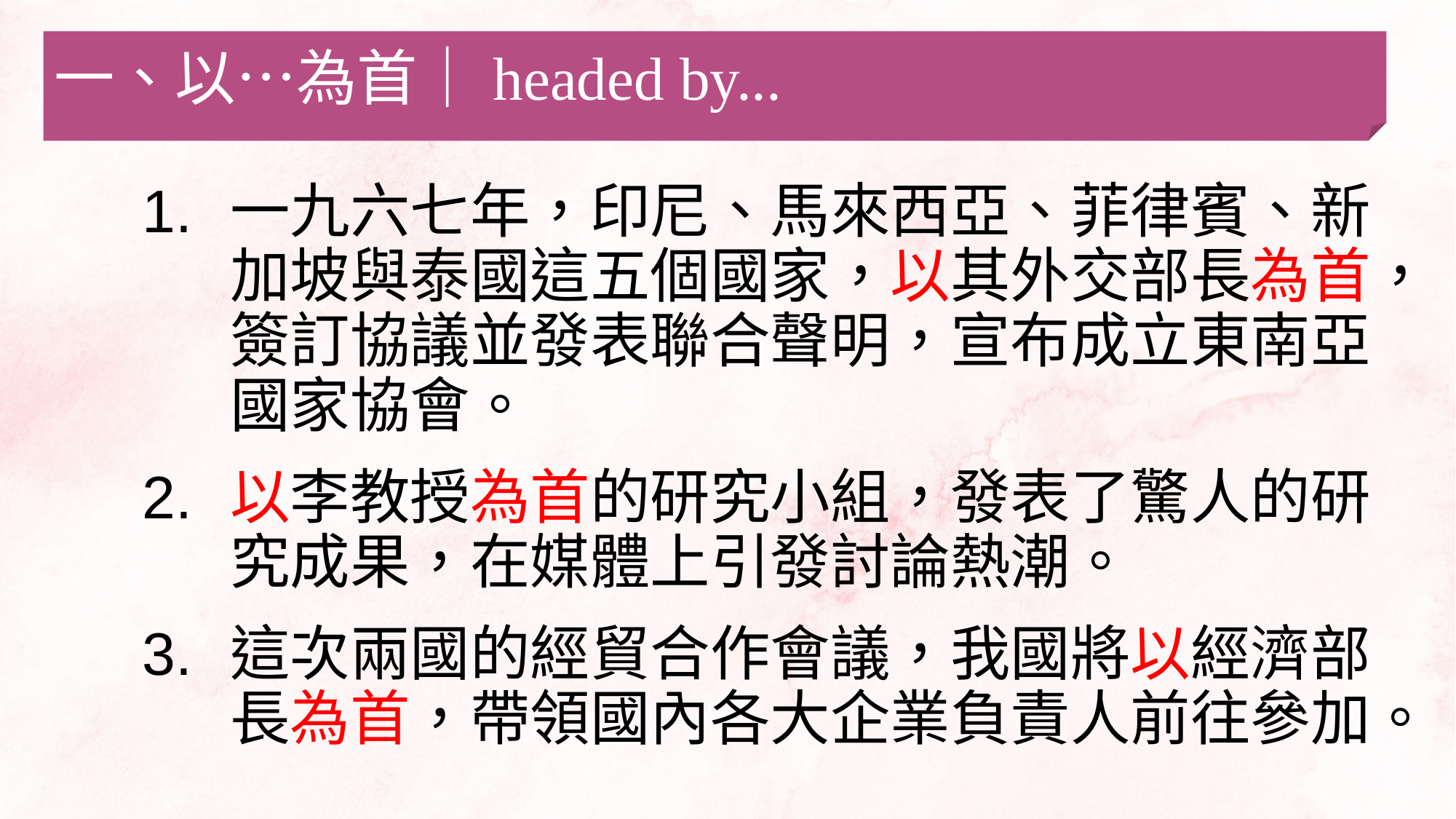

一、以…為首｜headed by...
一九六七年，印尼、馬來西亞、菲律賓、新加坡與泰國這五個國家，以其外交部長為首，簽訂協議並發表聯合聲明，宣布成立東南亞國家協會。
以李教授為首的研究小組，發表了驚人的研究成果，在媒體上引發討論熱潮。
這次兩國的經貿合作會議，我國將以經濟部長為首，帶領國內各大企業負責人前往參加。